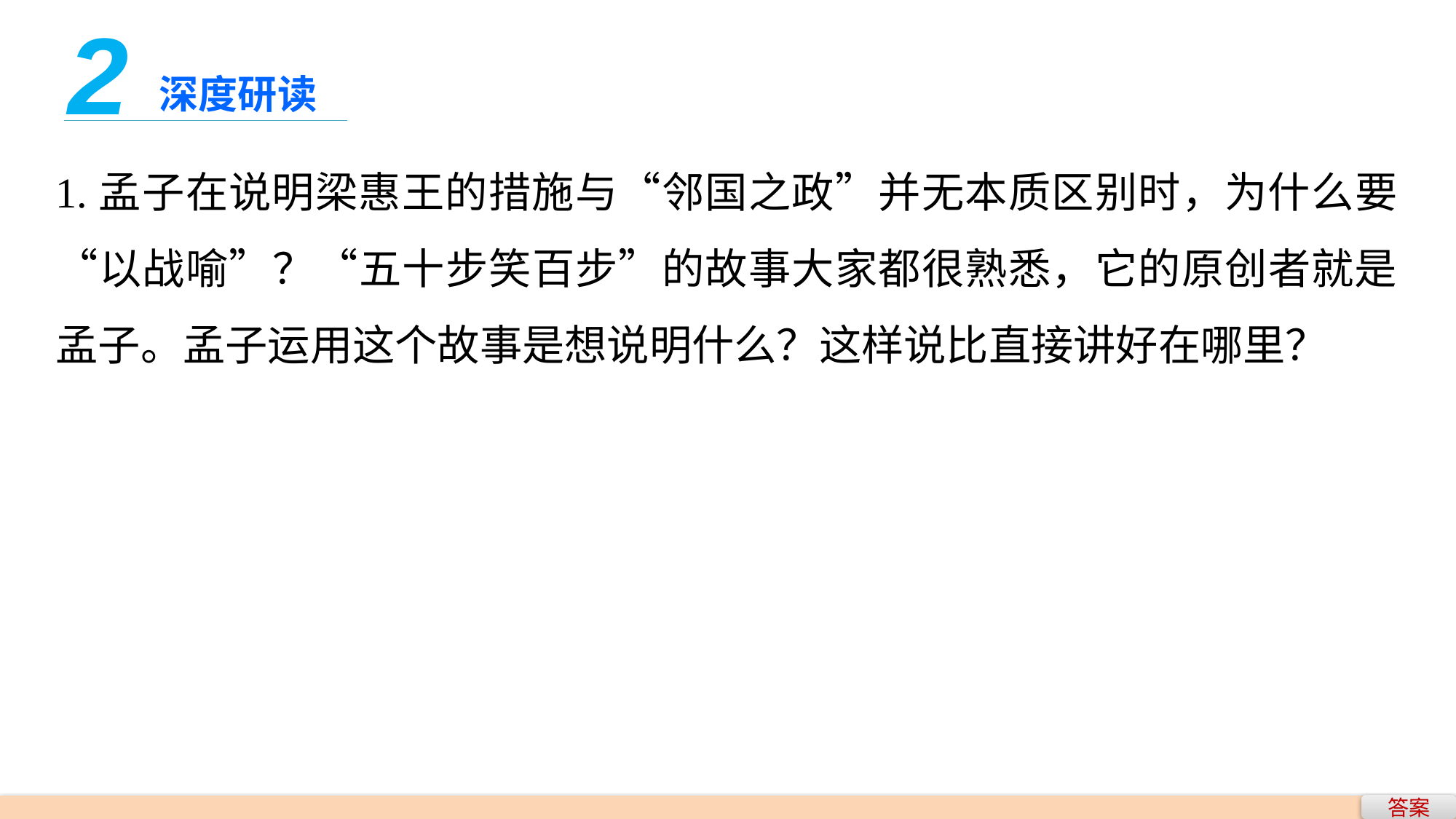

2
深度研读
1.孟子在说明梁惠王的措施与“邻国之政”并无本质区别时，为什么要“以战喻”？“五十步笑百步”的故事大家都很熟悉，它的原创者就是孟子。孟子运用这个故事是想说明什么？这样说比直接讲好在哪里？
答案